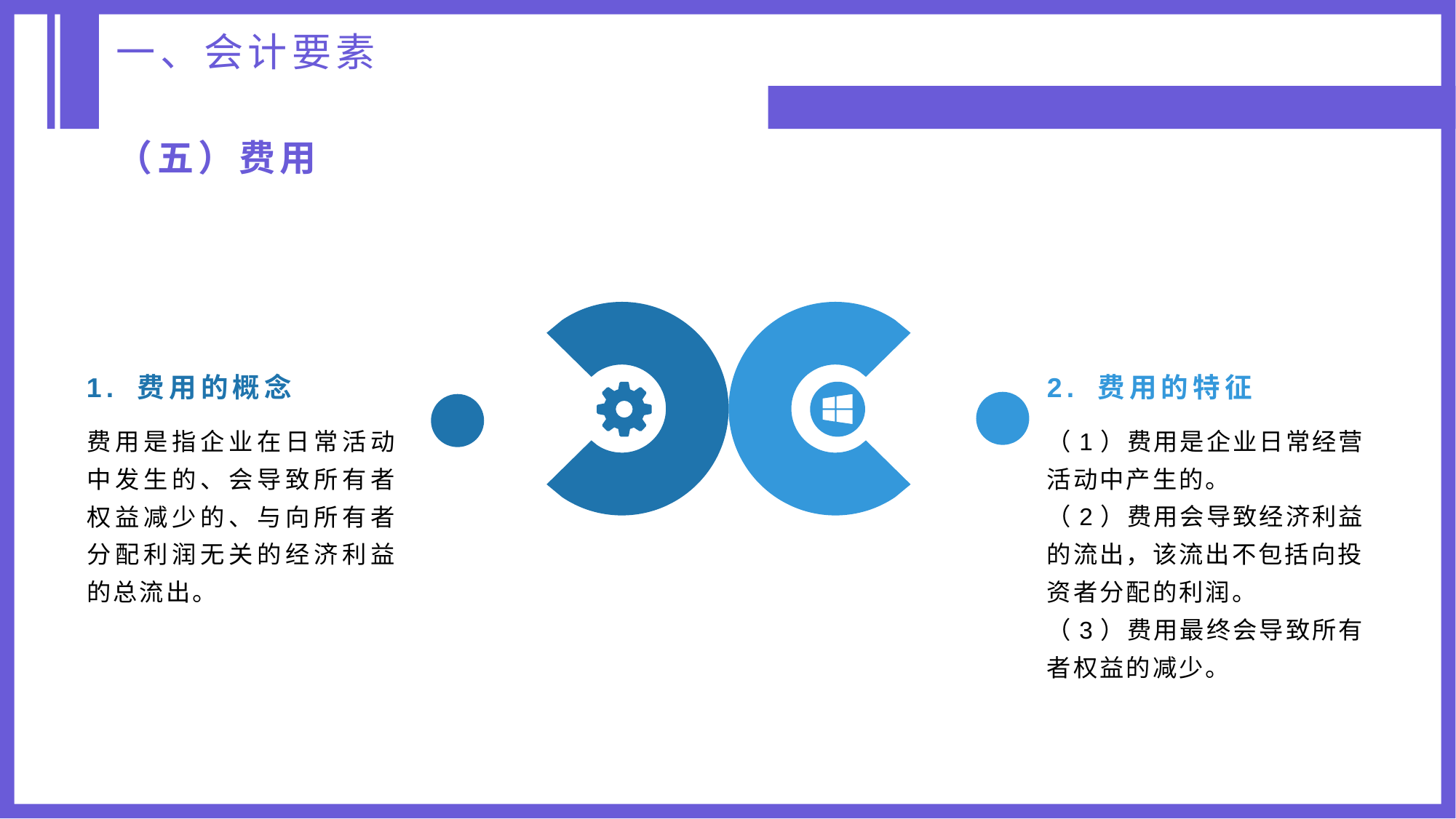

一、会计要素
（五）费用

1. 费用的概念
2. 费用的特征

（1）费用是企业日常经营活动中产生的。
（2）费用会导致经济利益的流出，该流出不包括向投资者分配的利润。
（3）费用最终会导致所有者权益的减少。
费用是指企业在日常活动中发生的、会导致所有者权益减少的、与向所有者分配利润无关的经济利益的总流出。